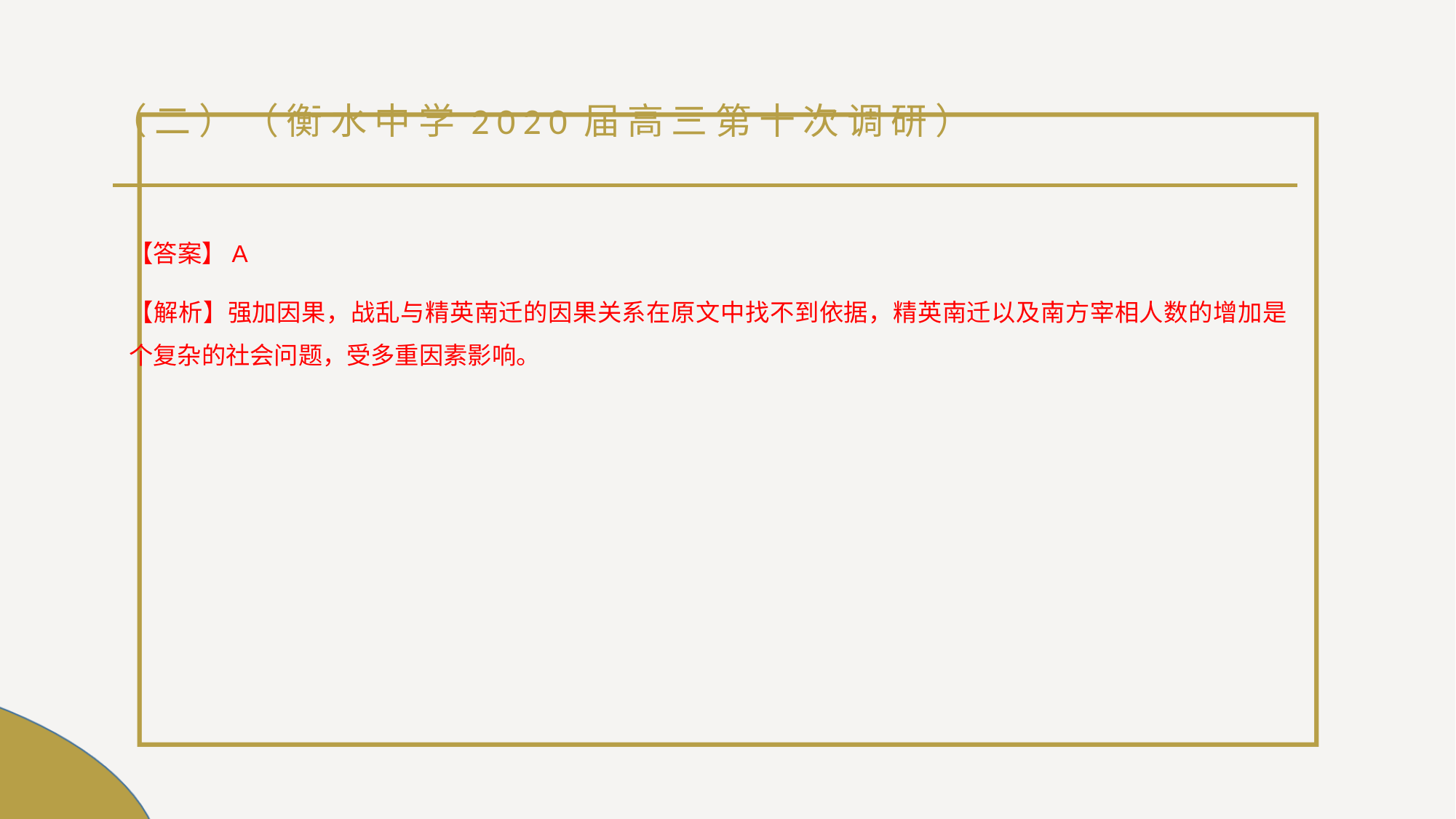

# （二）（衡水中学2020届高三第十次调研）
【答案】A
【解析】强加因果，战乱与精英南迁的因果关系在原文中找不到依据，精英南迁以及南方宰相人数的增加是个复杂的社会问题，受多重因素影响。